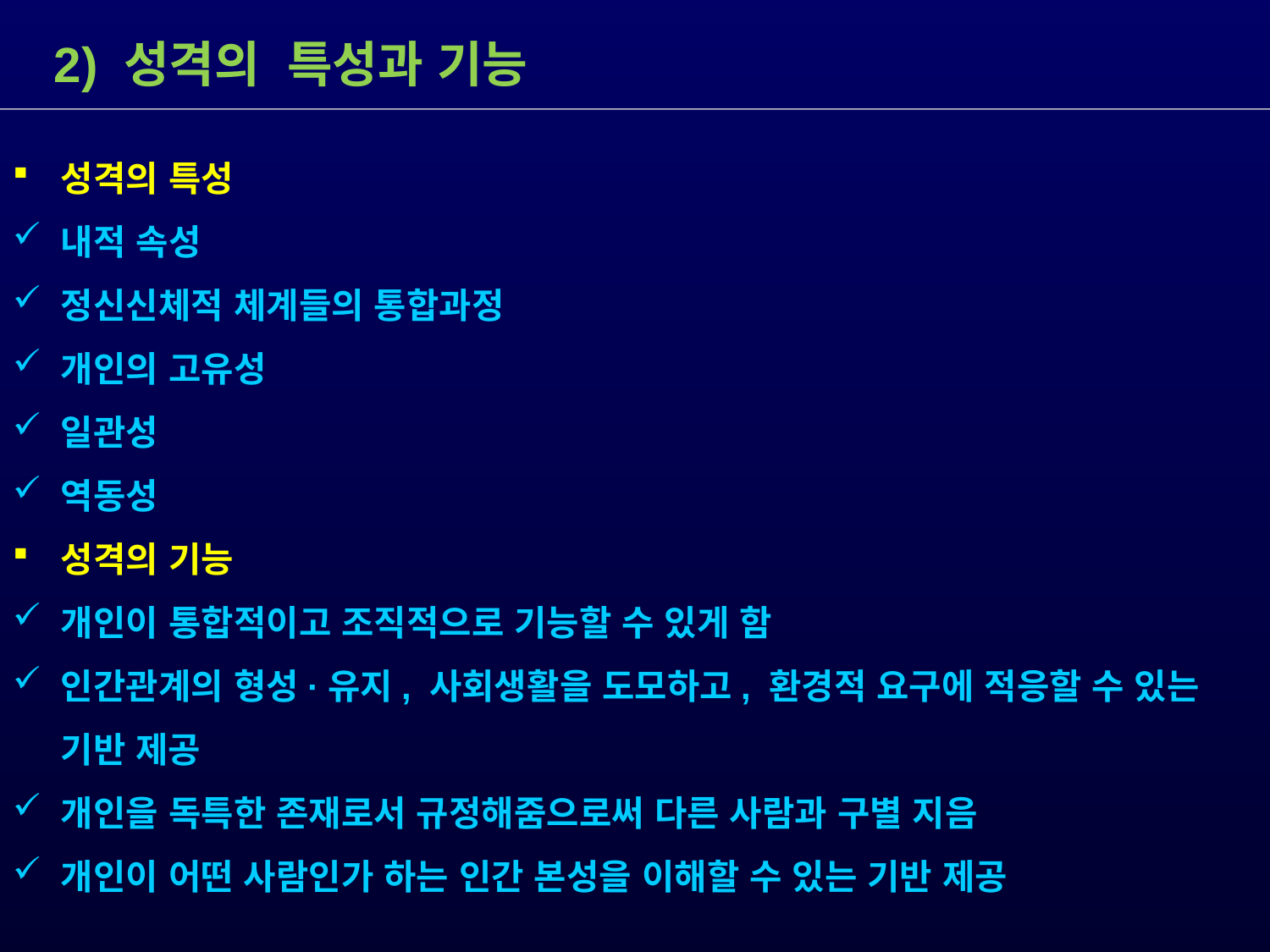

2) 성격의  특성과 기능

 성격의 특성
 내적 속성
 정신신체적 체계들의 통합과정
 개인의 고유성
 일관성
 역동성
 성격의 기능
 개인이 통합적이고 조직적으로 기능할 수 있게 함
 인간관계의 형성·유지, 사회생활을 도모하고, 환경적 요구에 적응할 수 있는
    기반 제공
 개인을 독특한 존재로서 규정해줌으로써 다른 사람과 구별 지음
 개인이 어떤 사람인가 하는 인간 본성을 이해할 수 있는 기반 제공